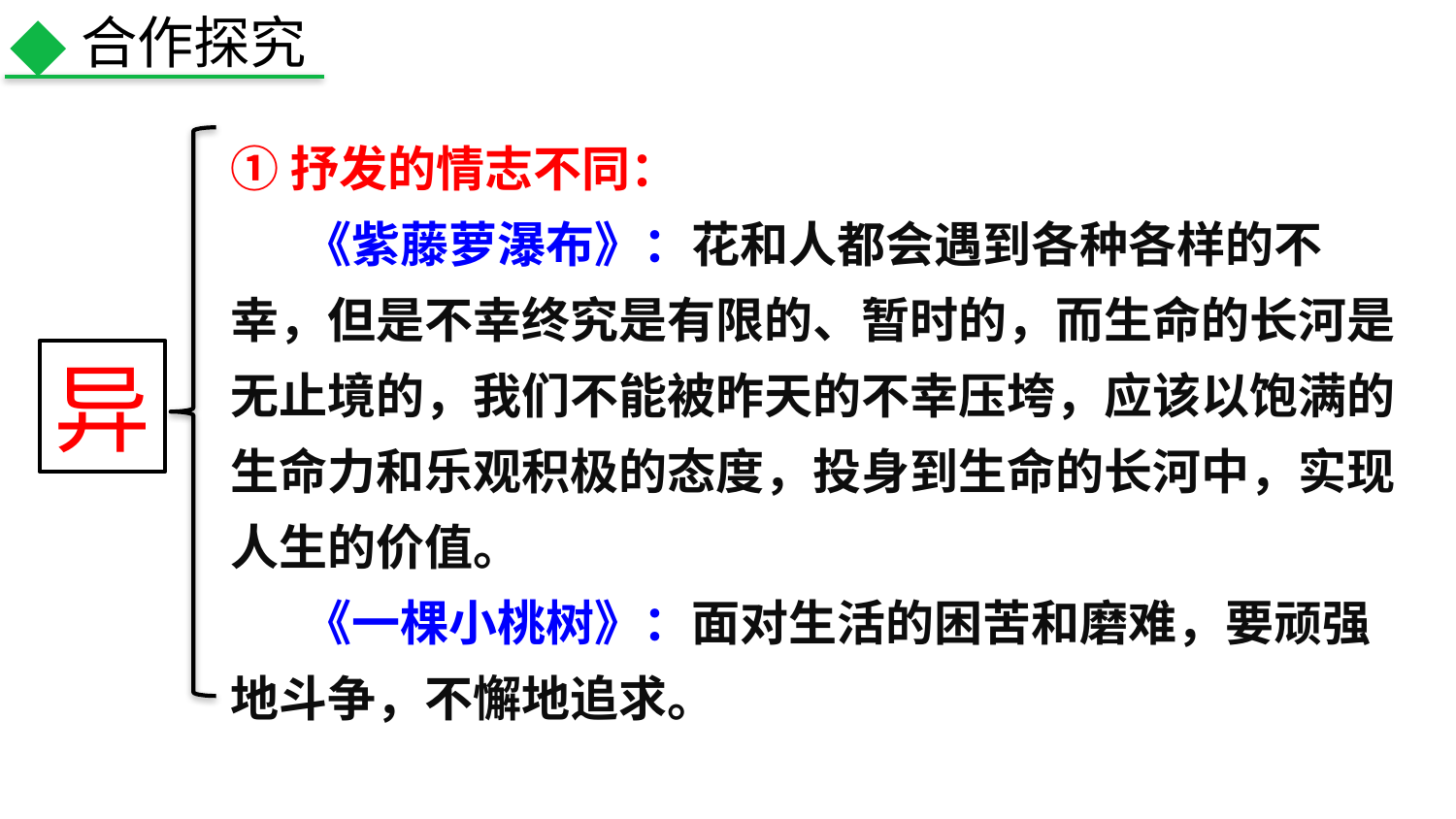

合作探究

①抒发的情志不同：
《紫藤萝瀑布》：花和人都会遇到各种各样的不幸，但是不幸终究是有限的、暂时的，而生命的长河是无止境的，我们不能被昨天的不幸压垮，应该以饱满的生命力和乐观积极的态度，投身到生命的长河中，实现人生的价值。
《一棵小桃树》：面对生活的困苦和磨难，要顽强地斗争，不懈地追求。

异